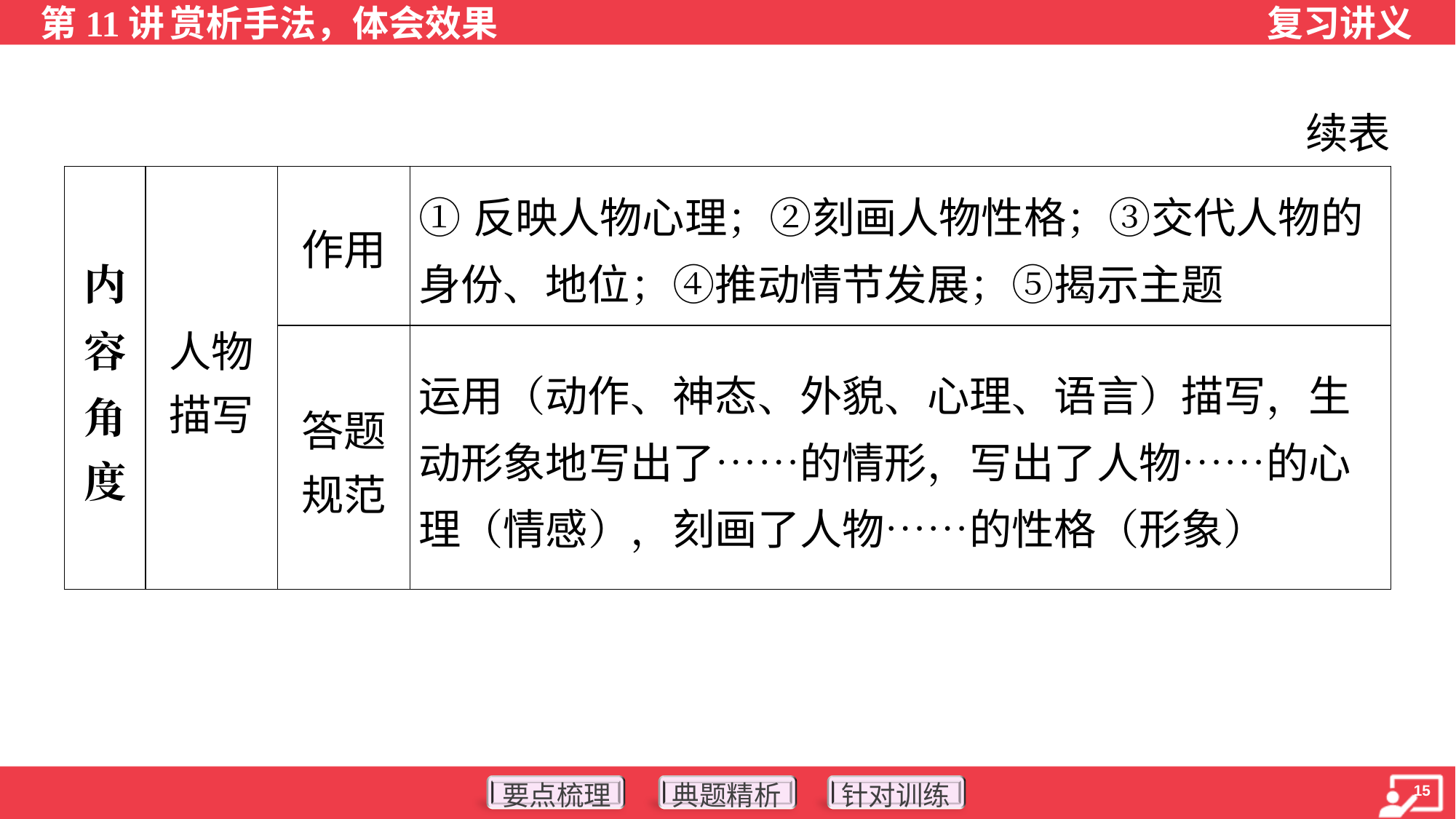

续表
| 内 容 角 度 | 人物 描写 | 作用 | ①反映人物心理；②刻画人物性格；③交代人物的身份、地位；④推动情节发展；⑤揭示主题 |  |  |
| --- | --- | --- | --- | --- | --- |
|  |  | 答题 规范 | 运用（动作、神态、外貌、心理、语言）描写，生动形象地写出了……的情形，写出了人物……的心理（情感），刻画了人物……的性格（形象） |  |  |